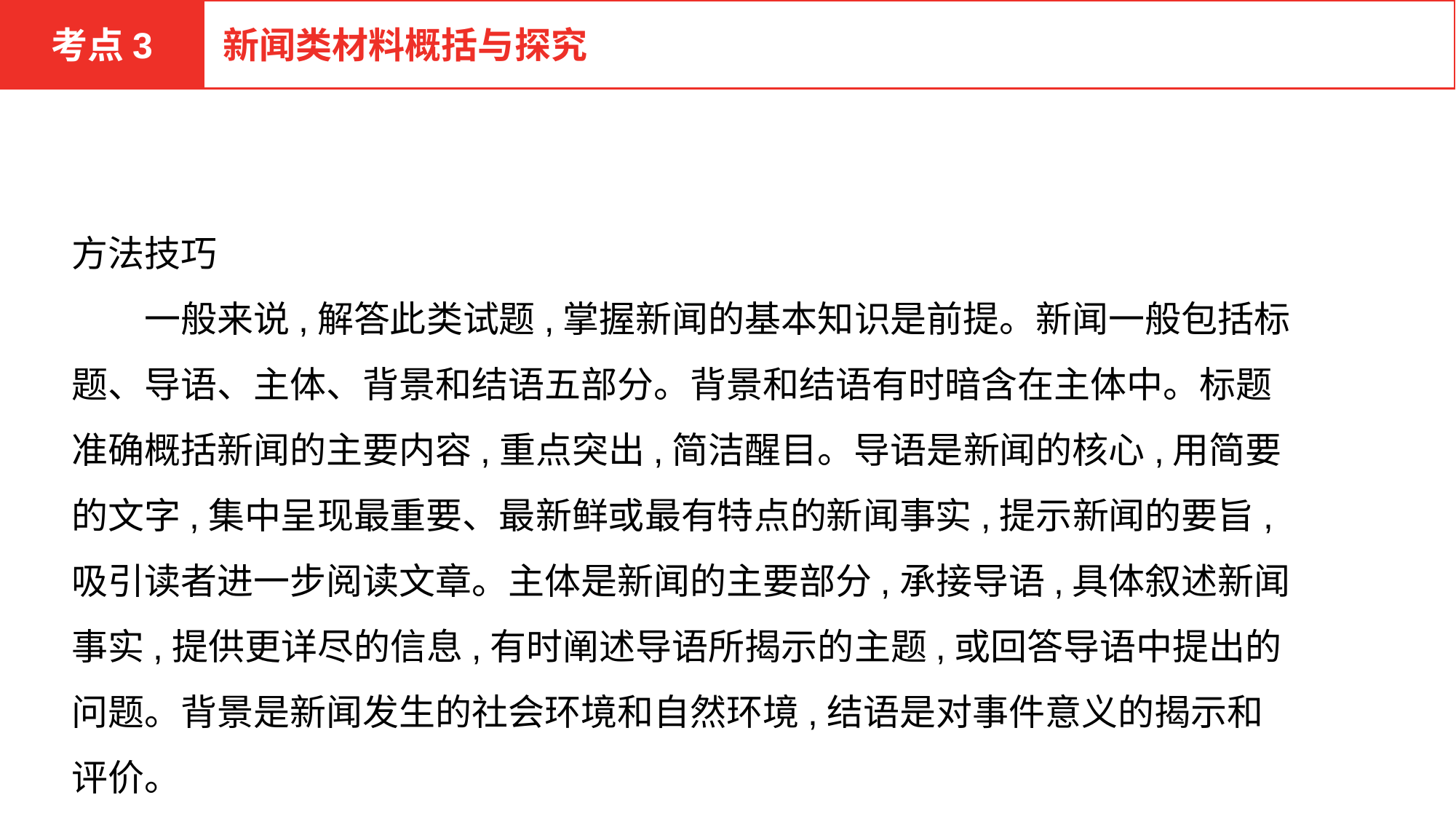

考点3
新闻类材料概括与探究
方法技巧
　　一般来说,解答此类试题,掌握新闻的基本知识是前提。新闻一般包括标题、导语、主体、背景和结语五部分。背景和结语有时暗含在主体中。标题准确概括新闻的主要内容,重点突出,简洁醒目。导语是新闻的核心,用简要的文字,集中呈现最重要、最新鲜或最有特点的新闻事实,提示新闻的要旨,吸引读者进一步阅读文章。主体是新闻的主要部分,承接导语,具体叙述新闻事实,提供更详尽的信息,有时阐述导语所揭示的主题,或回答导语中提出的问题。背景是新闻发生的社会环境和自然环境,结语是对事件意义的揭示和评价。